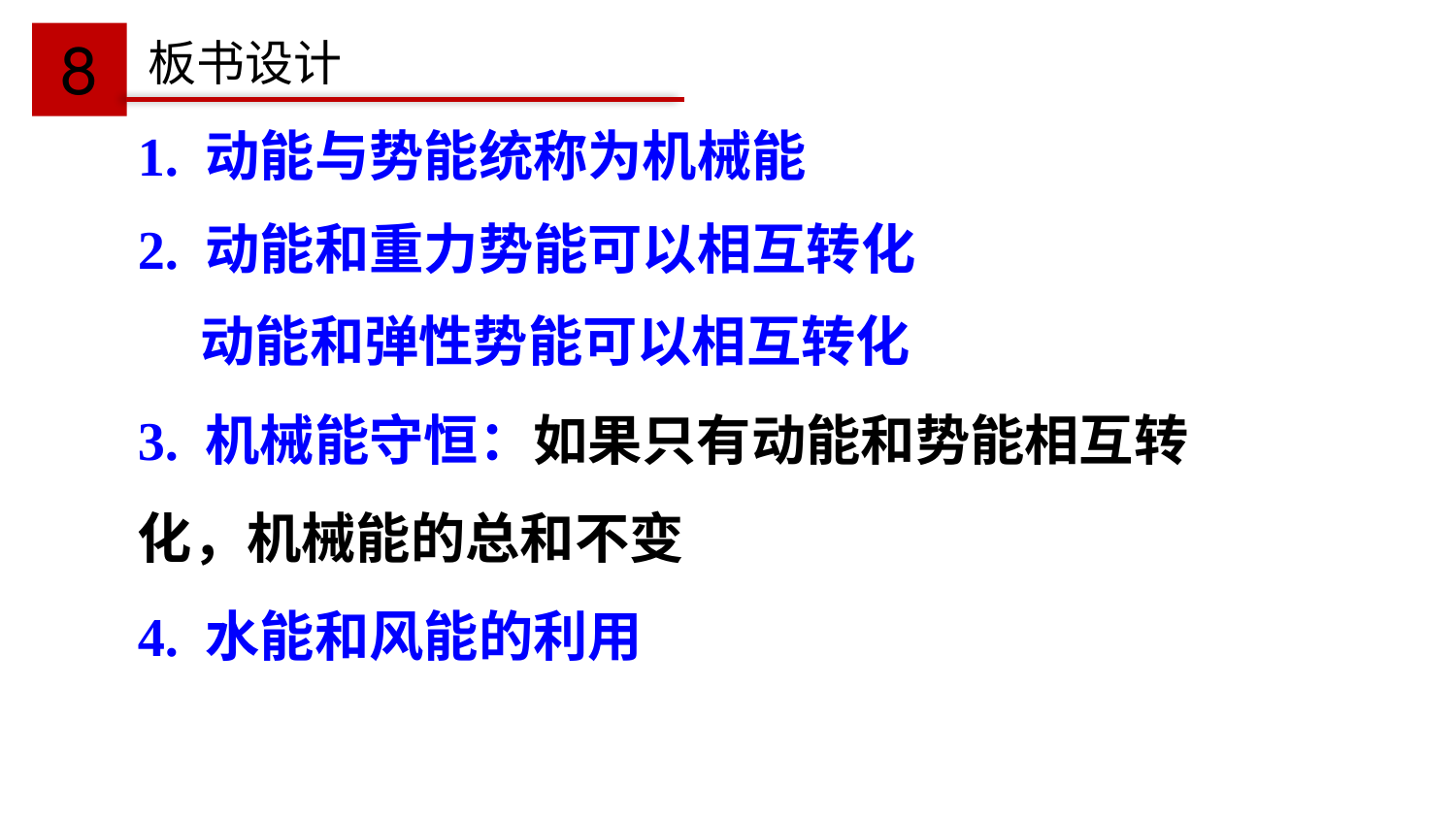

8
板书设计
1. 动能与势能统称为机械能
2. 动能和重力势能可以相互转化
    动能和弹性势能可以相互转化
3. 机械能守恒：如果只有动能和势能相互转化，机械能的总和不变
4. 水能和风能的利用